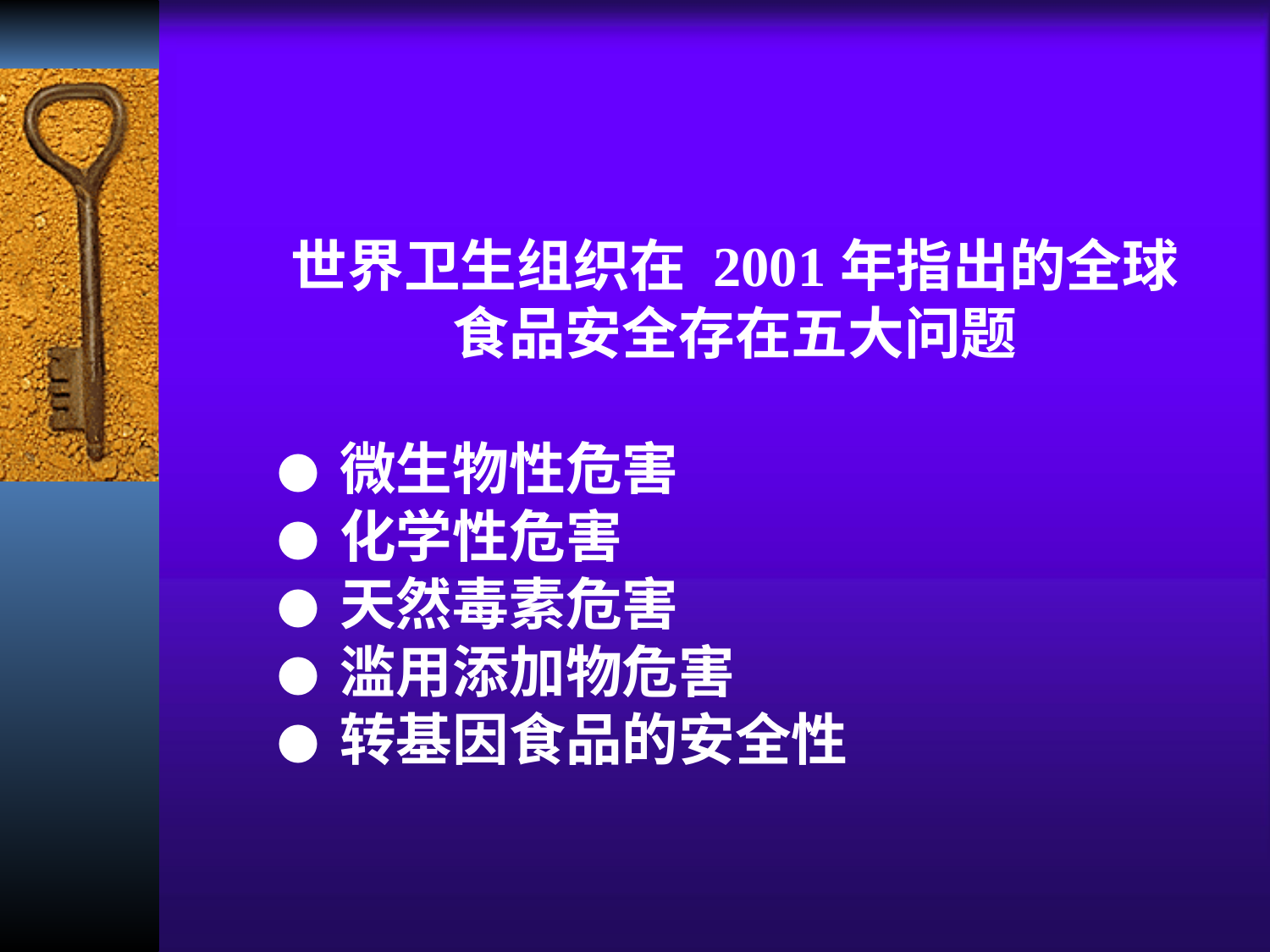

世界卫生组织在 2001年指出的全球
食品安全存在五大问题

● 微生物性危害
● 化学性危害
● 天然毒素危害
● 滥用添加物危害
● 转基因食品的安全性